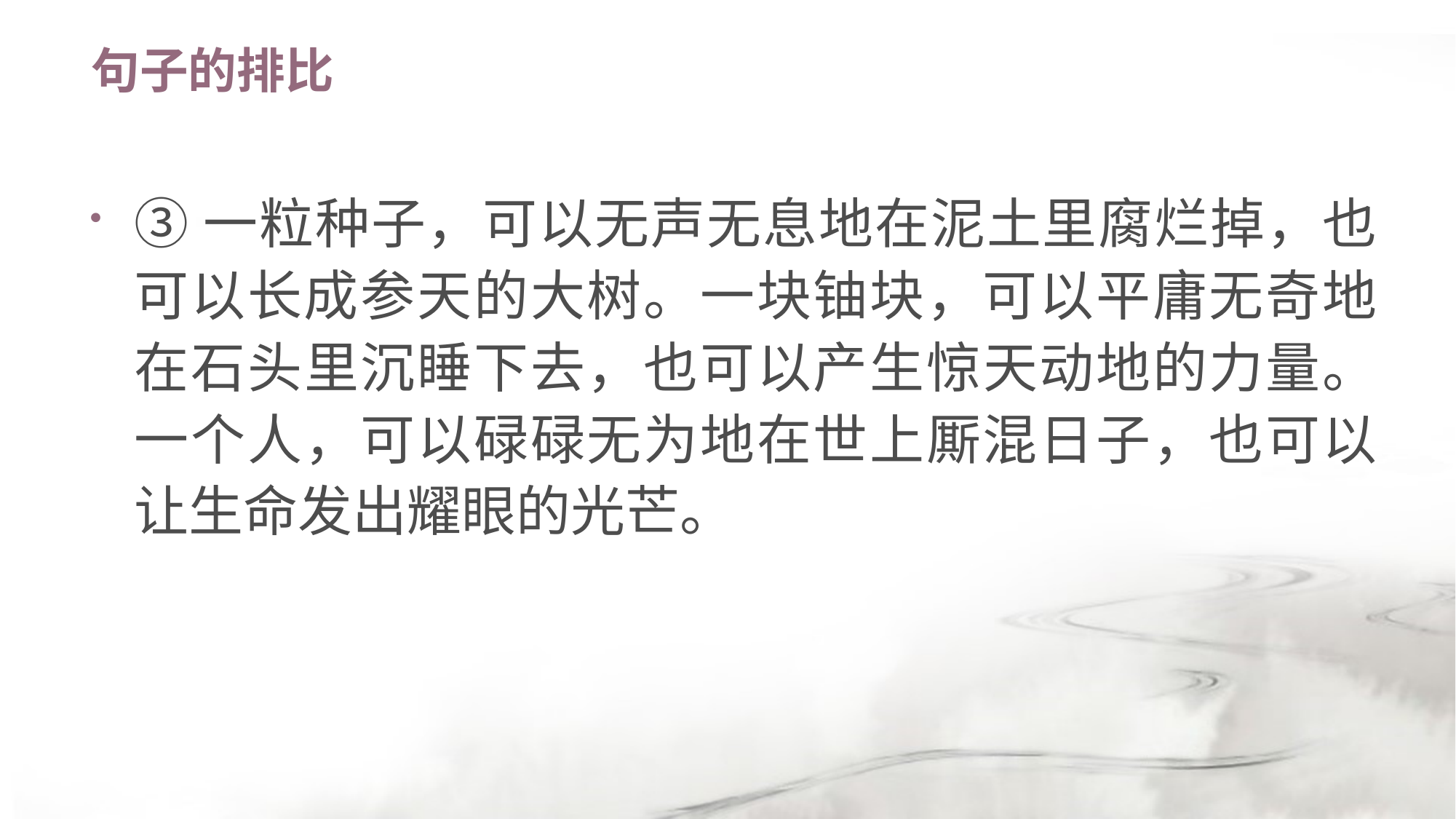

# 句子的排比
③一粒种子，可以无声无息地在泥土里腐烂掉，也可以长成参天的大树。一块铀块，可以平庸无奇地在石头里沉睡下去，也可以产生惊天动地的力量。一个人，可以碌碌无为地在世上厮混日子，也可以让生命发出耀眼的光芒。